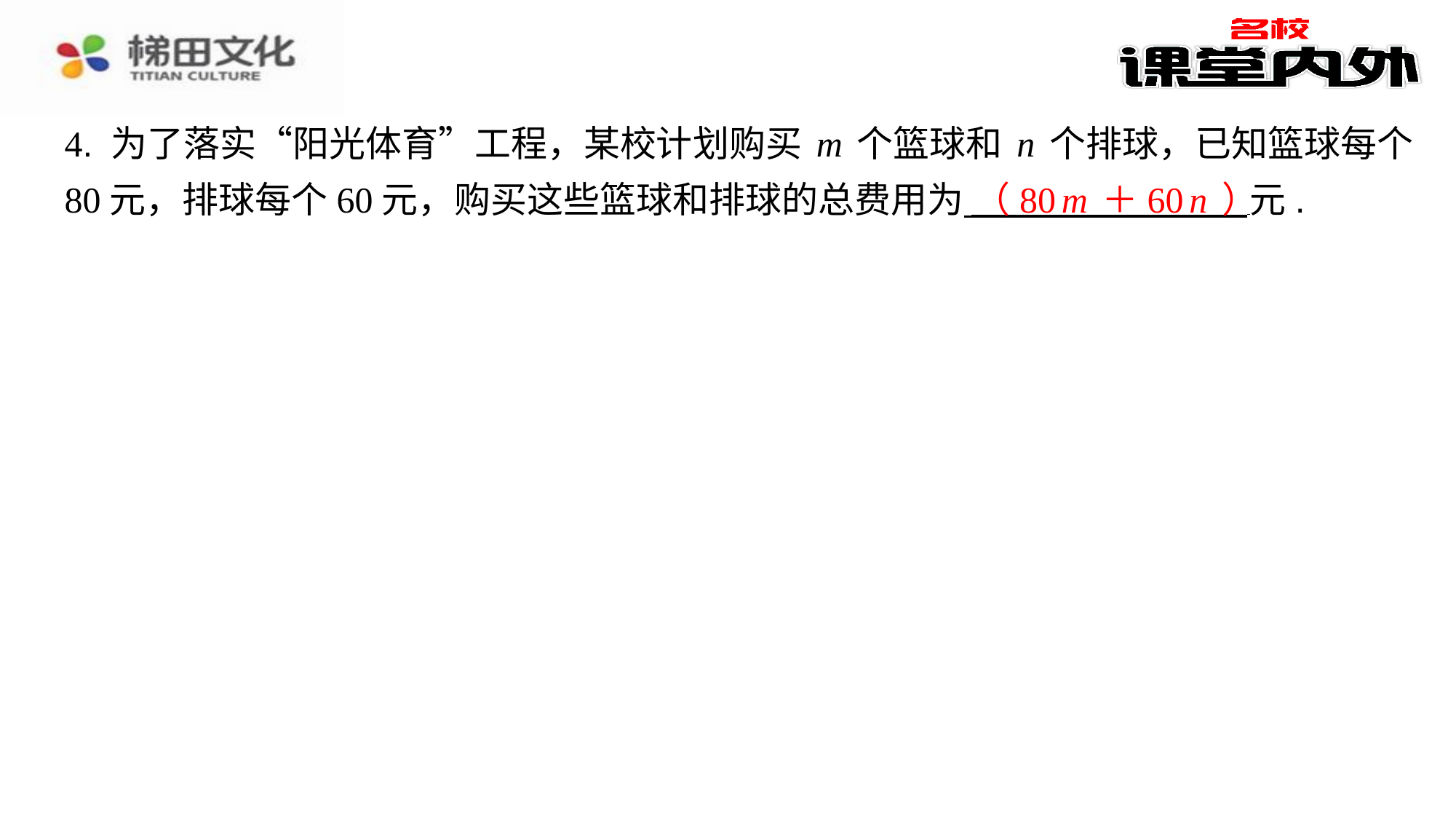

4. 为了落实“阳光体育”工程，某校计划购买m个篮球和n个排球，已知篮球每个
80元，排球每个60元，购买这些篮球和排球的总费用为                                           元.
​　（80m＋60n）